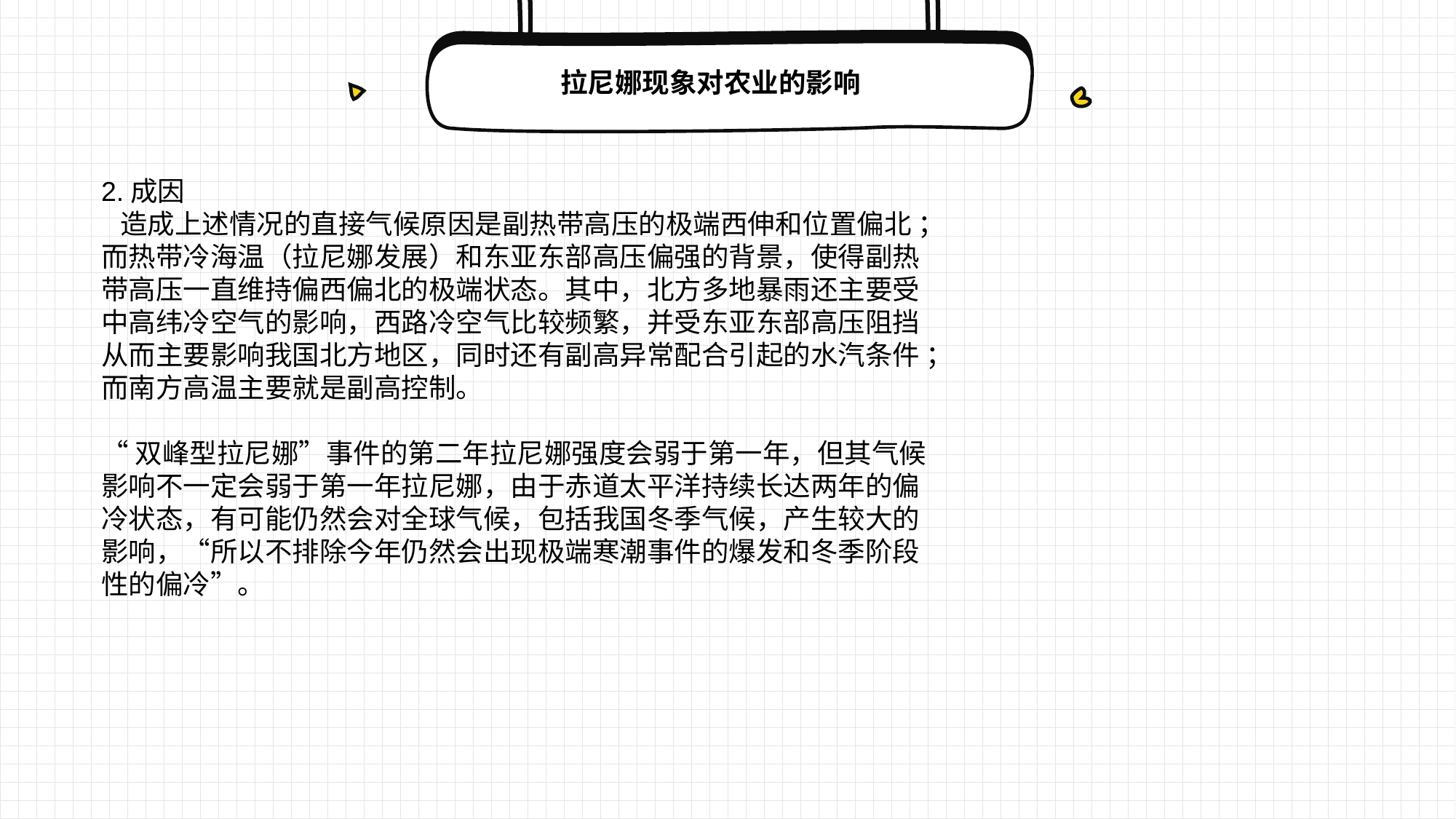

拉尼娜现象对农业的影响
2.成因
  造成上述情况的直接气候原因是副热带高压的极端西伸和位置偏北 ；而热带冷海温（拉尼娜发展）和东亚东部高压偏强的背景，使得副热带高压一直维持偏西偏北的极端状态。其中，北方多地暴雨还主要受中高纬冷空气的影响，西路冷空气比较频繁，并受东亚东部高压阻挡从而主要影响我国北方地区，同时还有副高异常配合引起的水汽条件 ；而南方高温主要就是副高控制。

“双峰型拉尼娜”事件的第二年拉尼娜强度会弱于第一年，但其气候影响不一定会弱于第一年拉尼娜，由于赤道太平洋持续长达两年的偏冷状态，有可能仍然会对全球气候，包括我国冬季气候，产生较大的
影响，“所以不排除今年仍然会出现极端寒潮事件的爆发和冬季阶段性的偏冷”。